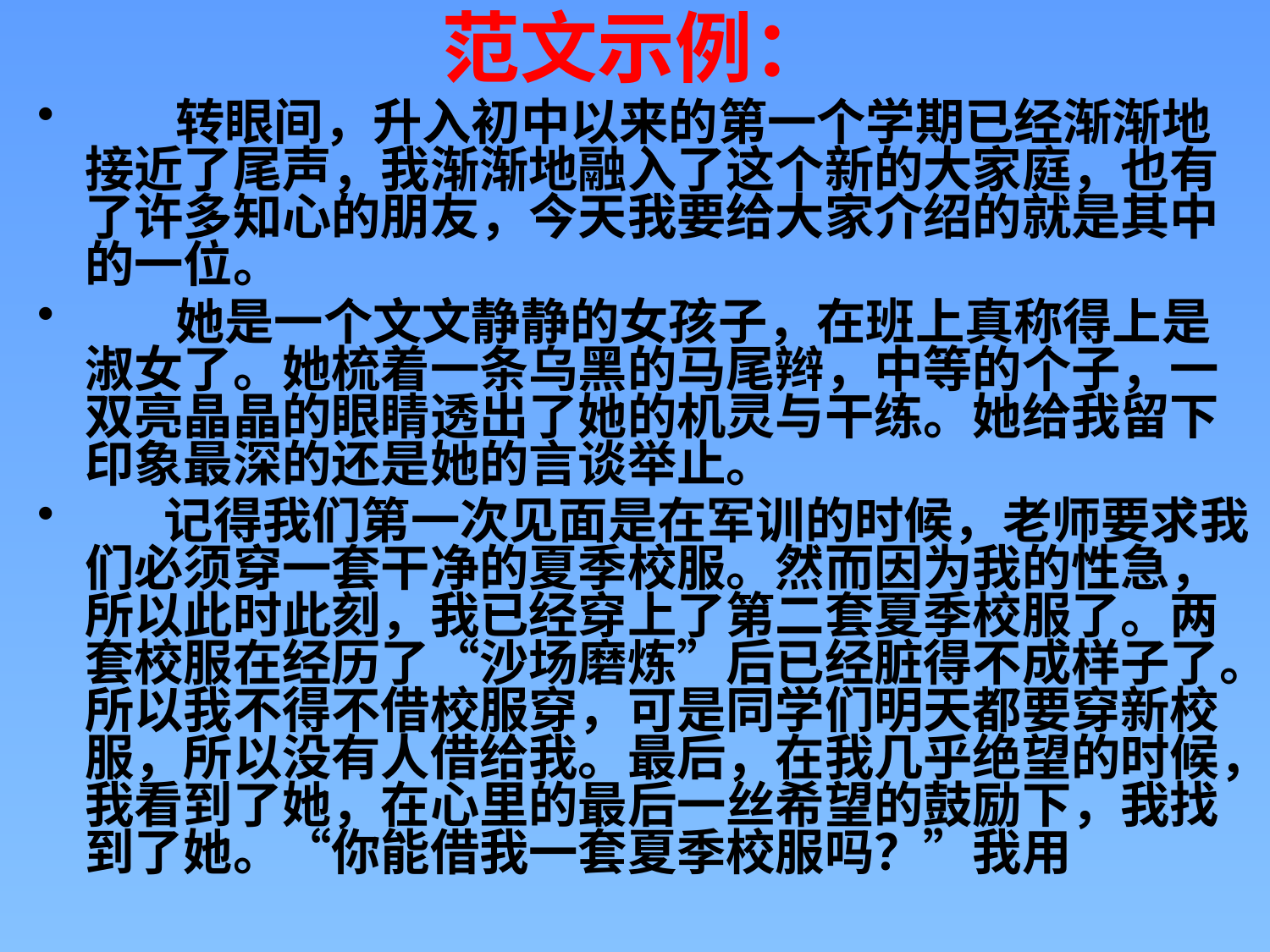

# 范文示例：
       转眼间，升入初中以来的第一个学期已经渐渐地接近了尾声，我渐渐地融入了这个新的大家庭，也有了许多知心的朋友，今天我要给大家介绍的就是其中的一位。
       她是一个文文静静的女孩子，在班上真称得上是淑女了。她梳着一条乌黑的马尾辫，中等的个子，一双亮晶晶的眼睛透出了她的机灵与干练。她给我留下印象最深的还是她的言谈举止。
      记得我们第一次见面是在军训的时候，老师要求我们必须穿一套干净的夏季校服。然而因为我的性急，所以此时此刻，我已经穿上了第二套夏季校服了。两套校服在经历了“沙场磨炼”后已经脏得不成样子了。所以我不得不借校服穿，可是同学们明天都要穿新校服，所以没有人借给我。最后，在我几乎绝望的时候，我看到了她，在心里的最后一丝希望的鼓励下，我找到了她。“你能借我一套夏季校服吗？”我用